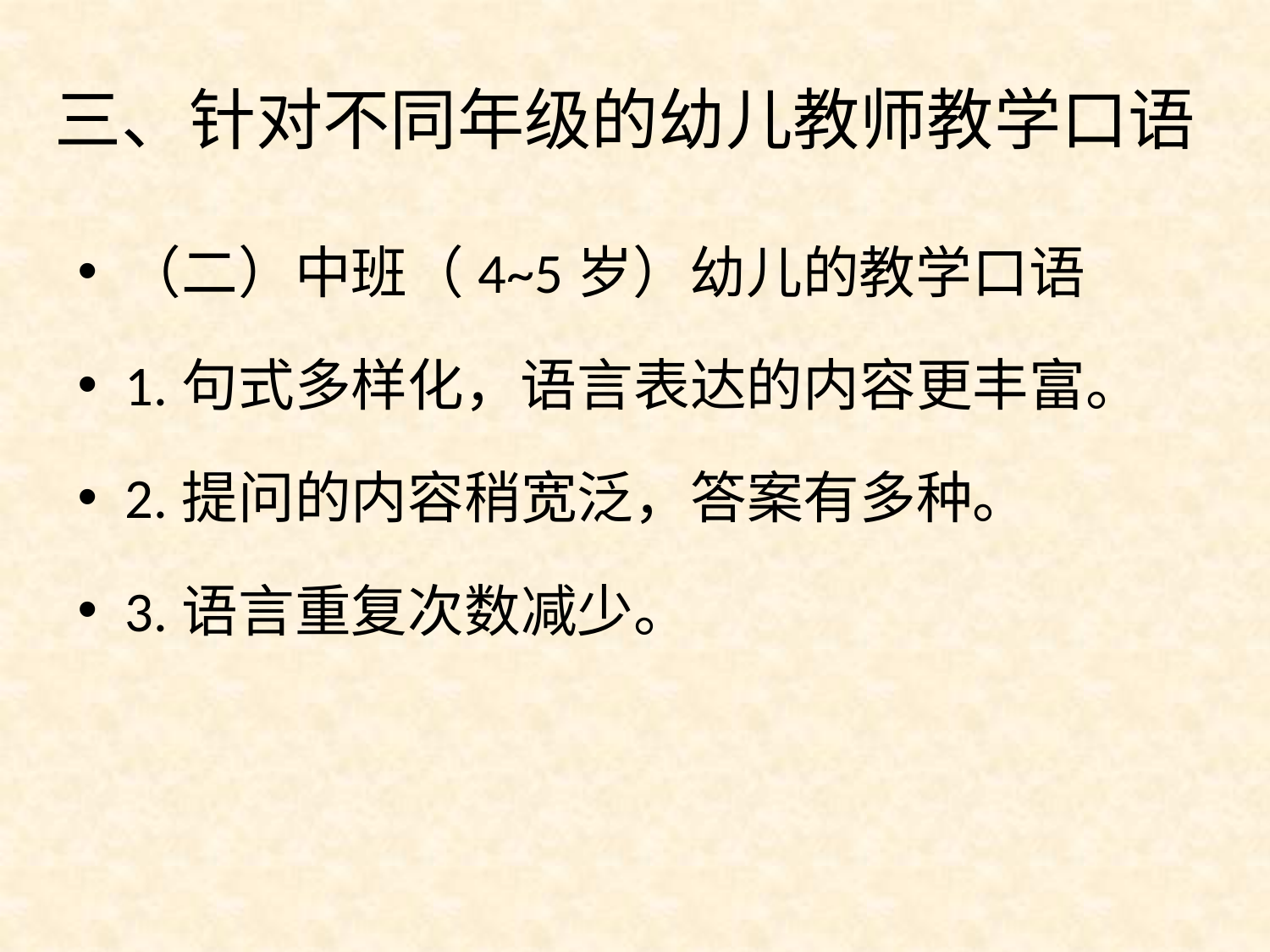

# 三、针对不同年级的幼儿教师教学口语
（二）中班（4~5岁）幼儿的教学口语
1.句式多样化，语言表达的内容更丰富。
2.提问的内容稍宽泛，答案有多种。
3.语言重复次数减少。